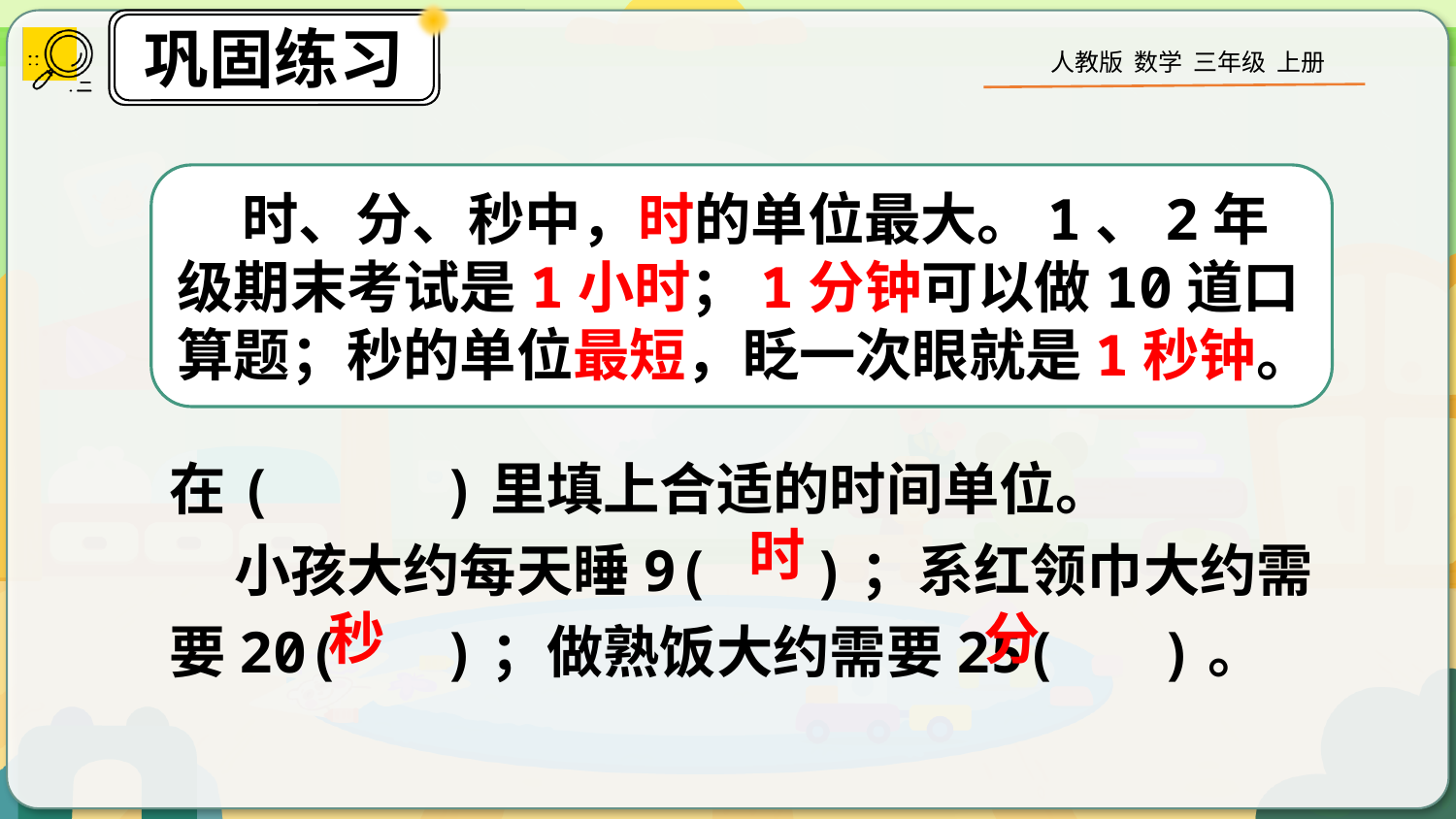

时、分、秒中，时的单位最大。1、2年级期末考试是1小时；1分钟可以做10道口算题；秒的单位最短，眨一次眼就是1秒钟。
在(     )里填上合适的时间单位。
    小孩大约每天睡9(   )；系红领巾大约需要20(   )；做熟饭大约需要25(   )。
时
秒
分